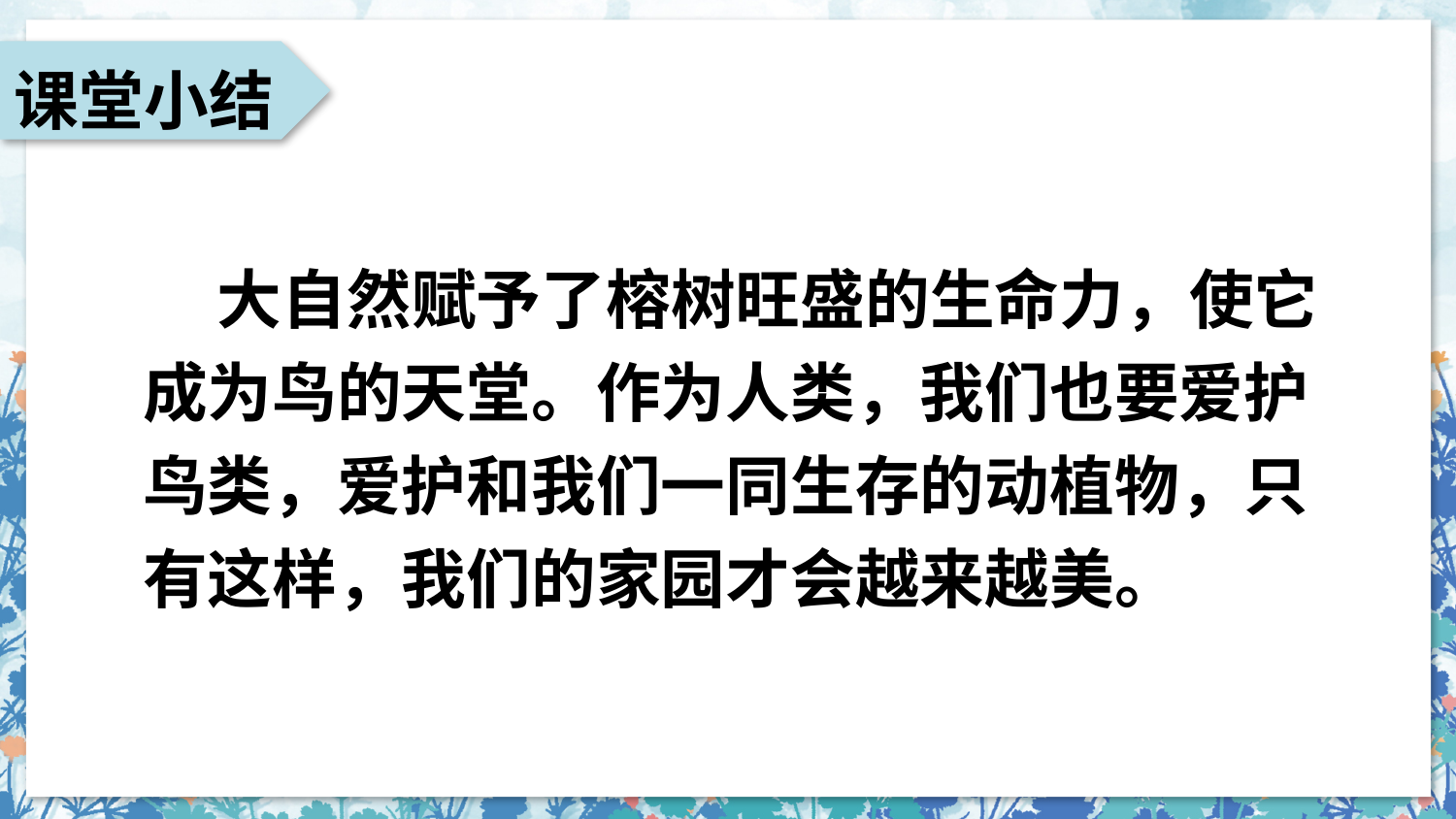

课堂小结
    大自然赋予了榕树旺盛的生命力，使它成为鸟的天堂。作为人类，我们也要爱护鸟类，爱护和我们一同生存的动植物，只有这样，我们的家园才会越来越美。